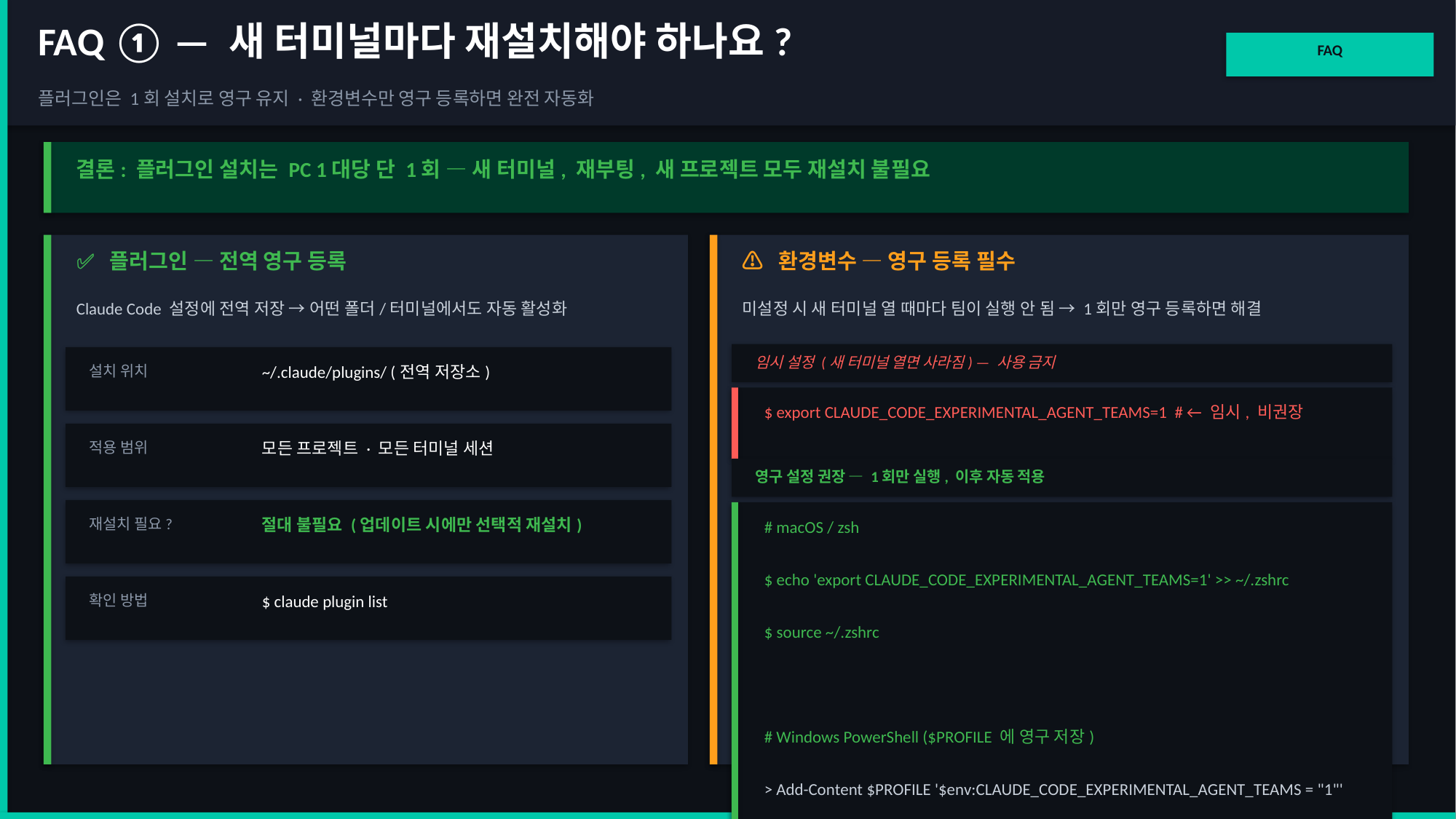

FAQ ① — 새 터미널마다 재설치해야 하나요?

FAQ
플러그인은 1회 설치로 영구 유지 · 환경변수만 영구 등록하면 완전 자동화

결론: 플러그인 설치는 PC 1대당 단 1회 — 새 터미널, 재부팅, 새 프로젝트 모두 재설치 불필요

✅  플러그인 — 전역 영구 등록
⚠️  환경변수 — 영구 등록 필수
Claude Code 설정에 전역 저장 → 어떤 폴더/터미널에서도 자동 활성화
미설정 시 새 터미널 열 때마다 팀이 실행 안 됨 → 1회만 영구 등록하면 해결

임시 설정 (새 터미널 열면 사라짐) — 사용 금지
설치 위치
~/.claude/plugins/ (전역 저장소)

$ export CLAUDE_CODE_EXPERIMENTAL_AGENT_TEAMS=1  # ← 임시, 비권장

적용 범위
모든 프로젝트 · 모든 터미널 세션

영구 설정 권장 — 1회만 실행, 이후 자동 적용

재설치 필요?
절대 불필요 (업데이트 시에만 선택적 재설치)
# macOS / zsh
$ echo 'export CLAUDE_CODE_EXPERIMENTAL_AGENT_TEAMS=1' >> ~/.zshrc

확인 방법
$ claude plugin list
$ source ~/.zshrc

# Windows PowerShell ($PROFILE 에 영구 저장)
> Add-Content $PROFILE '$env:CLAUDE_CODE_EXPERIMENTAL_AGENT_TEAMS = "1"'